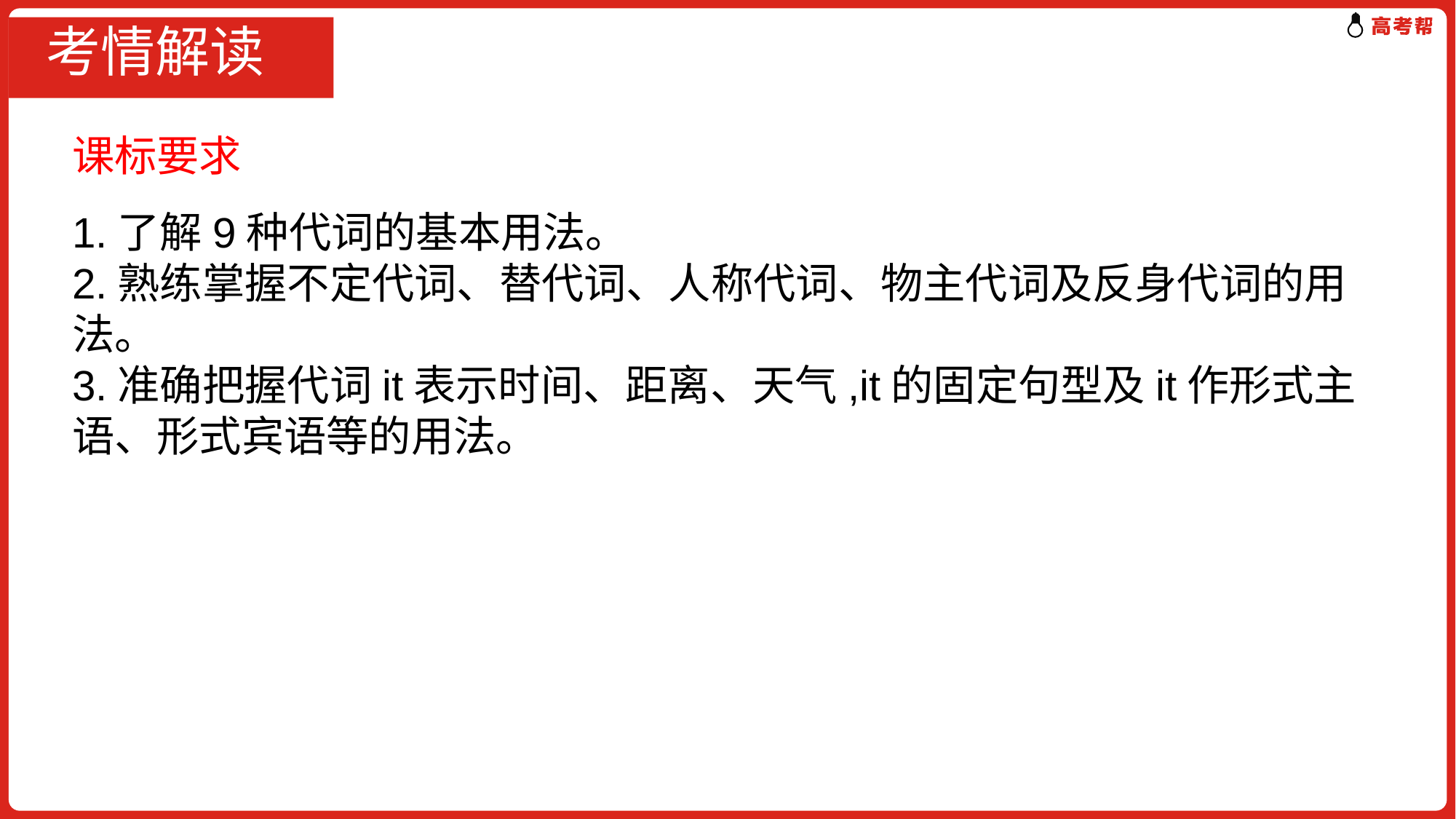

# 考情解读
课标要求
1.了解9种代词的基本用法。
2.熟练掌握不定代词、替代词、人称代词、物主代词及反身代词的用法。
3.准确把握代词it表示时间、距离、天气,it的固定句型及it作形式主语、形式宾语等的用法。